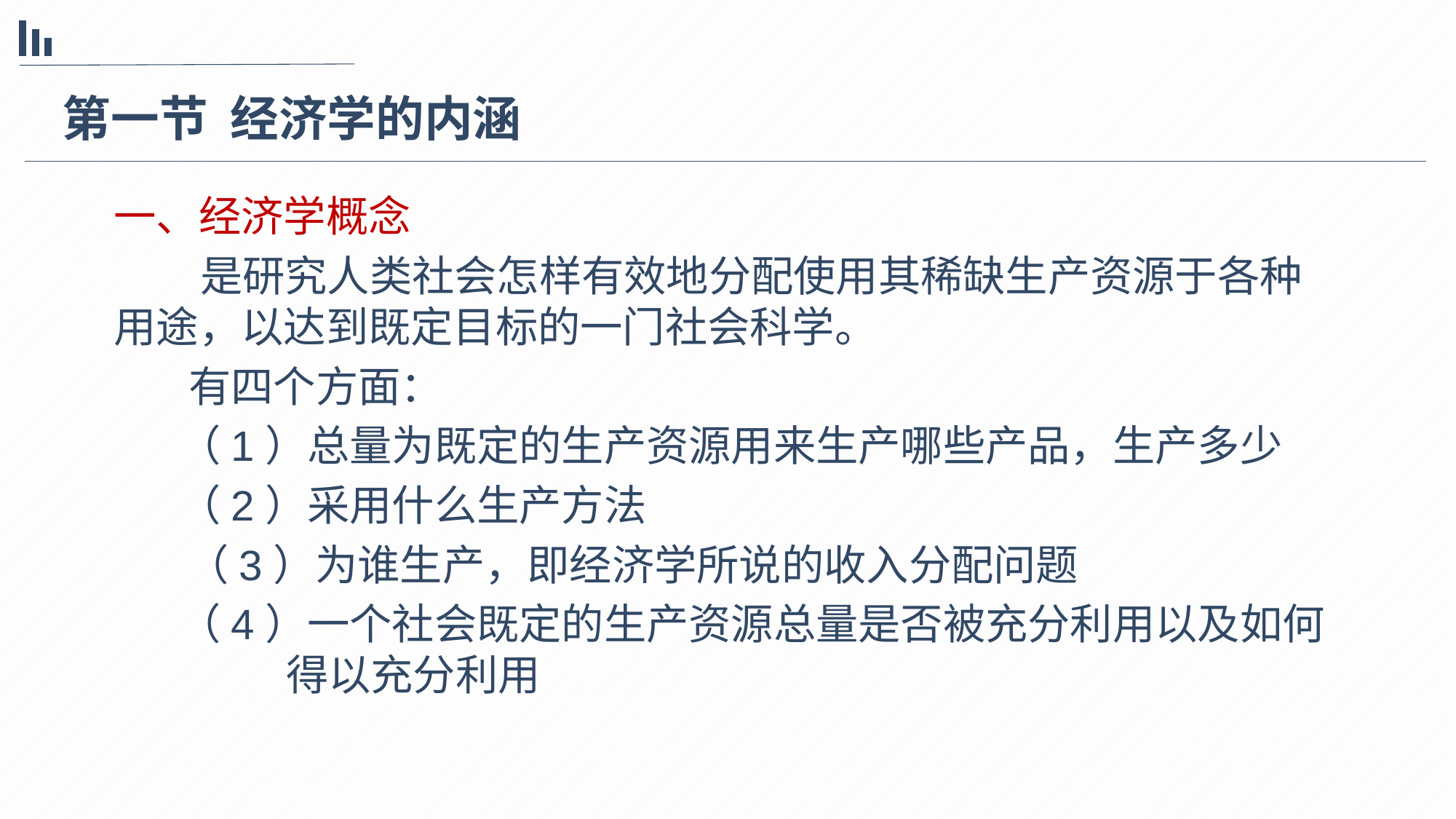

第一节  经济学的内涵
一、经济学概念
是研究人类社会怎样有效地分配使用其稀缺生产资源于各种用途，以达到既定目标的一门社会科学。
有四个方面：
（1）总量为既定的生产资源用来生产哪些产品，生产多少
（2）采用什么生产方法
 （3）为谁生产，即经济学所说的收入分配问题
（4）一个社会既定的生产资源总量是否被充分利用以及如何得以充分利用